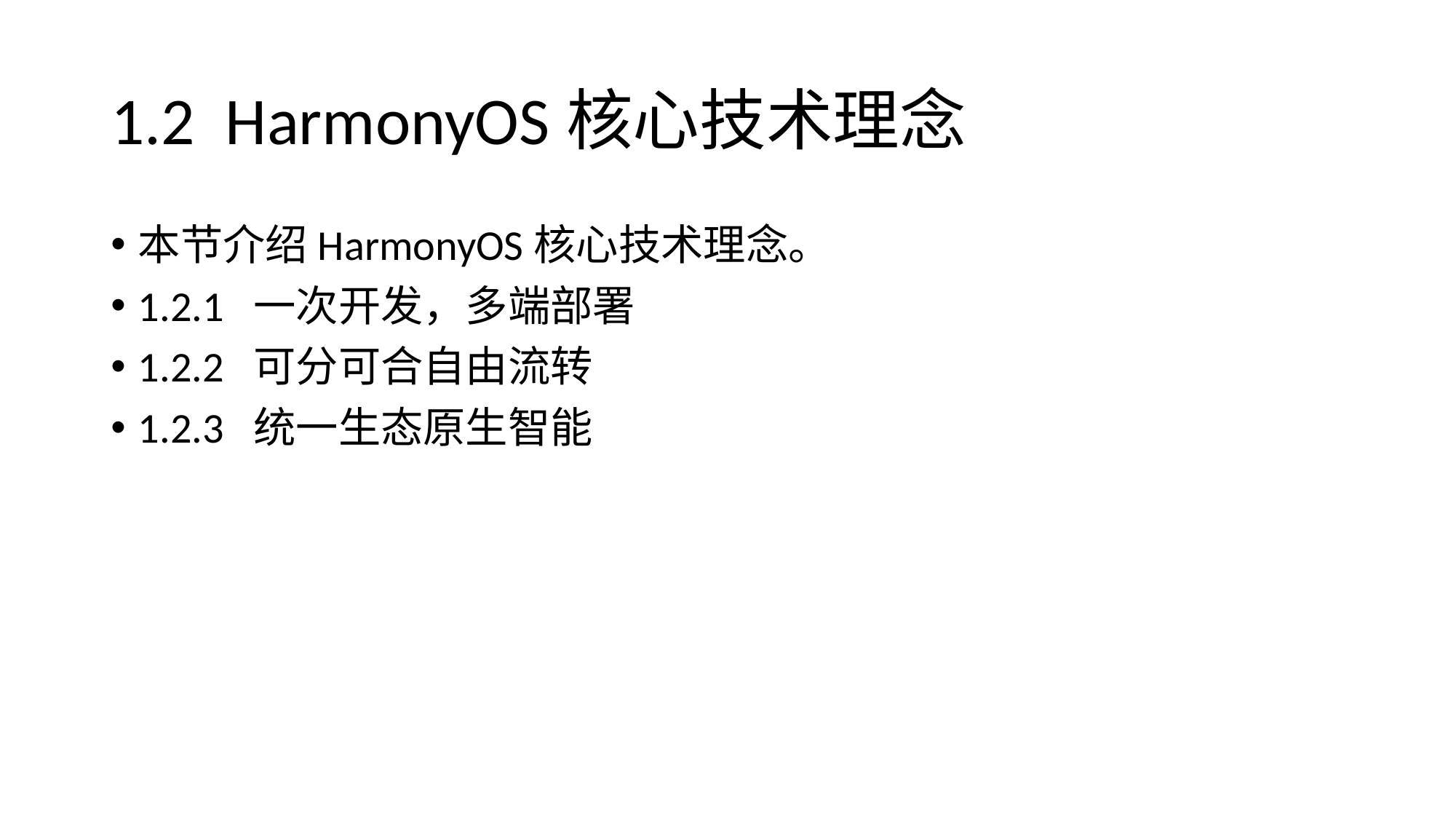

# 1.2  HarmonyOS核心技术理念
本节介绍HarmonyOS核心技术理念。
1.2.1  一次开发，多端部署
1.2.2  可分可合自由流转
1.2.3  统一生态原生智能